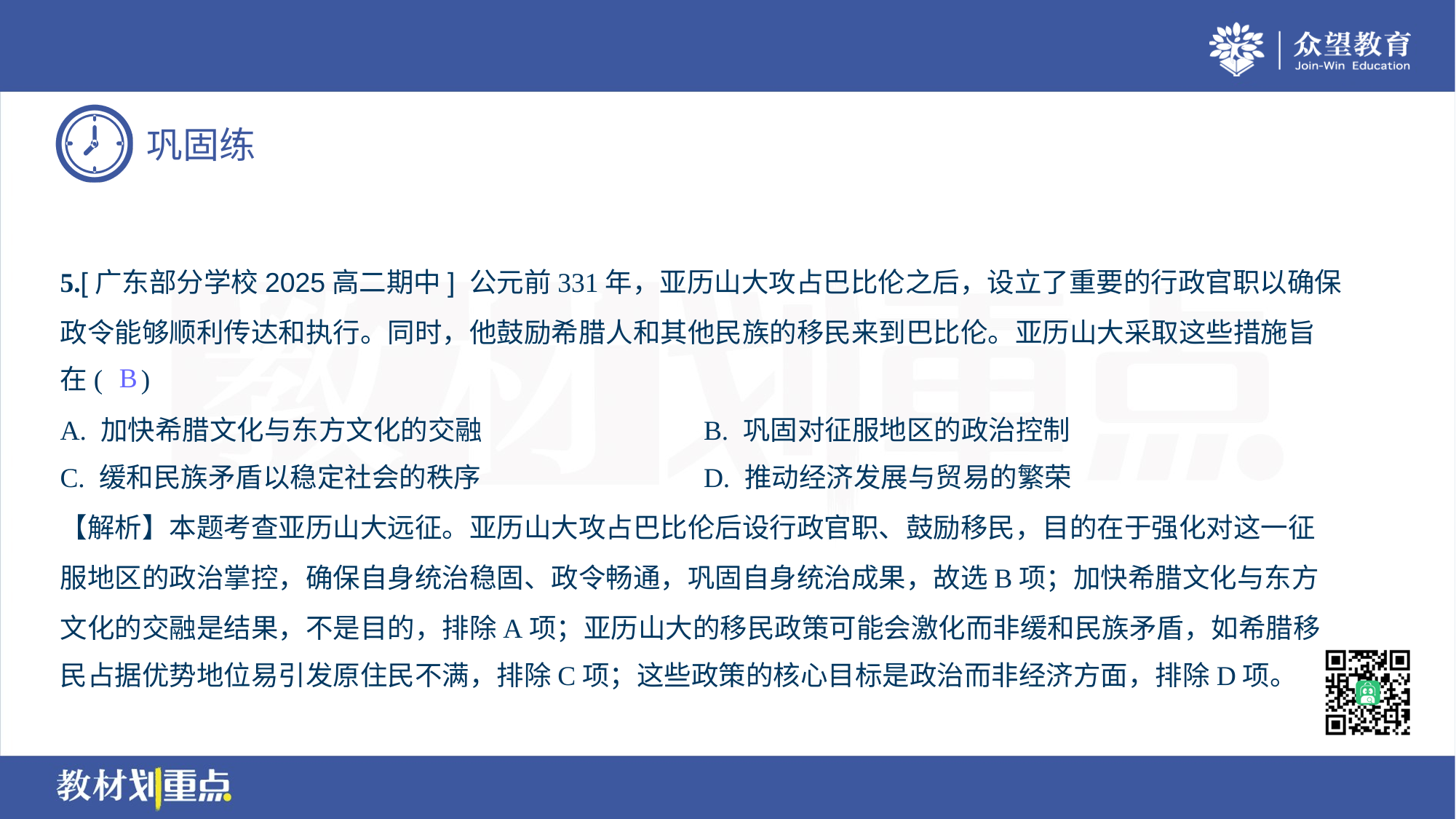

5.[广东部分学校2025高二期中] 公元前331年，亚历山大攻占巴比伦之后，设立了重要的行政官职以确保
政令能够顺利传达和执行。同时，他鼓励希腊人和其他民族的移民来到巴比伦。亚历山大采取这些措施旨
在(     )
B
A. 加快希腊文化与东方文化的交融	B. 巩固对征服地区的政治控制
C. 缓和民族矛盾以稳定社会的秩序	D. 推动经济发展与贸易的繁荣
【解析】本题考查亚历山大远征。亚历山大攻占巴比伦后设行政官职、鼓励移民，目的在于强化对这一征
服地区的政治掌控，确保自身统治稳固、政令畅通，巩固自身统治成果，故选B项；加快希腊文化与东方
文化的交融是结果，不是目的，排除A项；亚历山大的移民政策可能会激化而非缓和民族矛盾，如希腊移
民占据优势地位易引发原住民不满，排除C项；这些政策的核心目标是政治而非经济方面，排除D项。